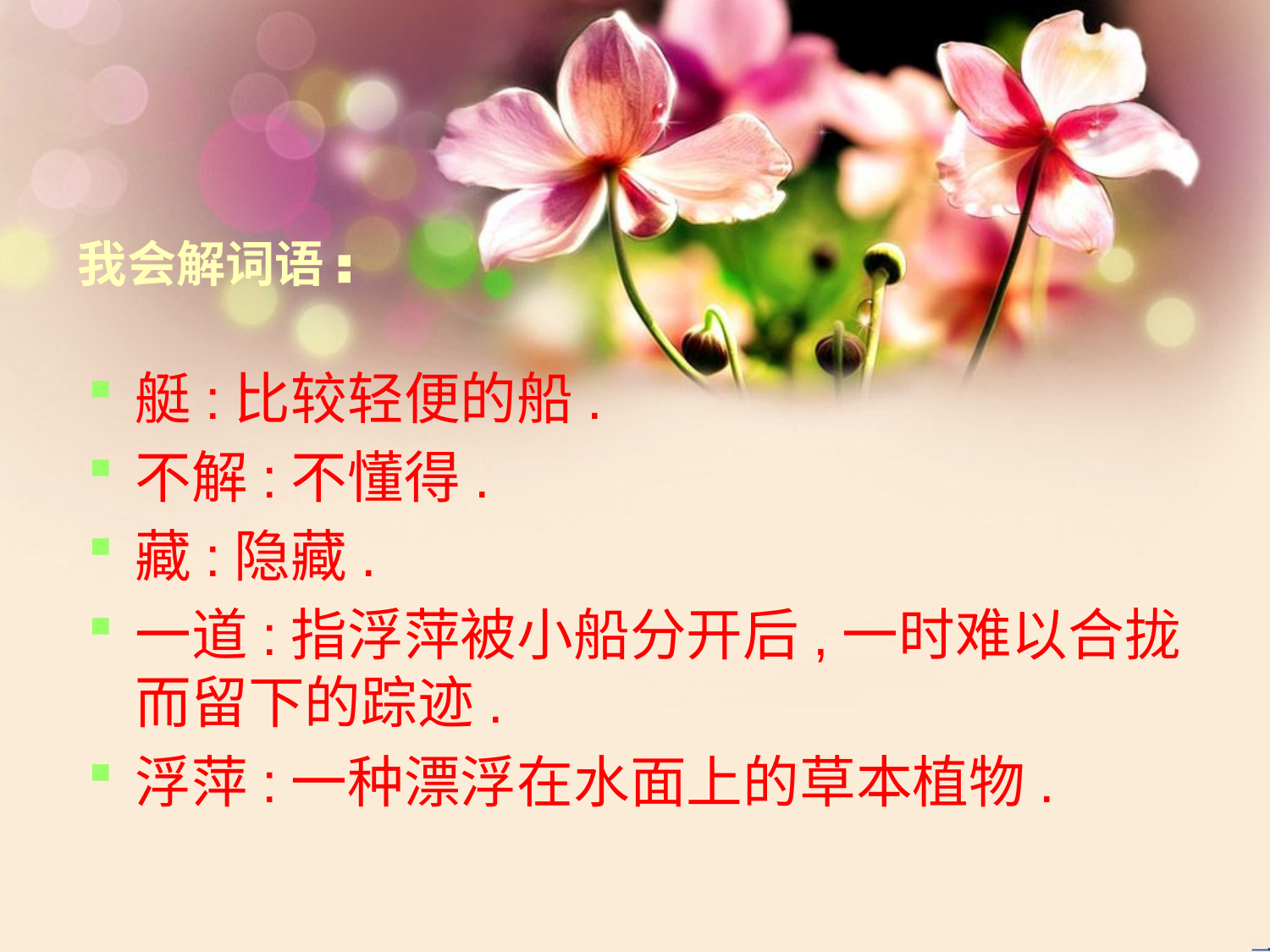

# 我会解词语:
艇:比较轻便的船.
不解:不懂得.
藏:隐藏.
一道:指浮萍被小船分开后,一时难以合拢而留下的踪迹.
浮萍:一种漂浮在水面上的草本植物.